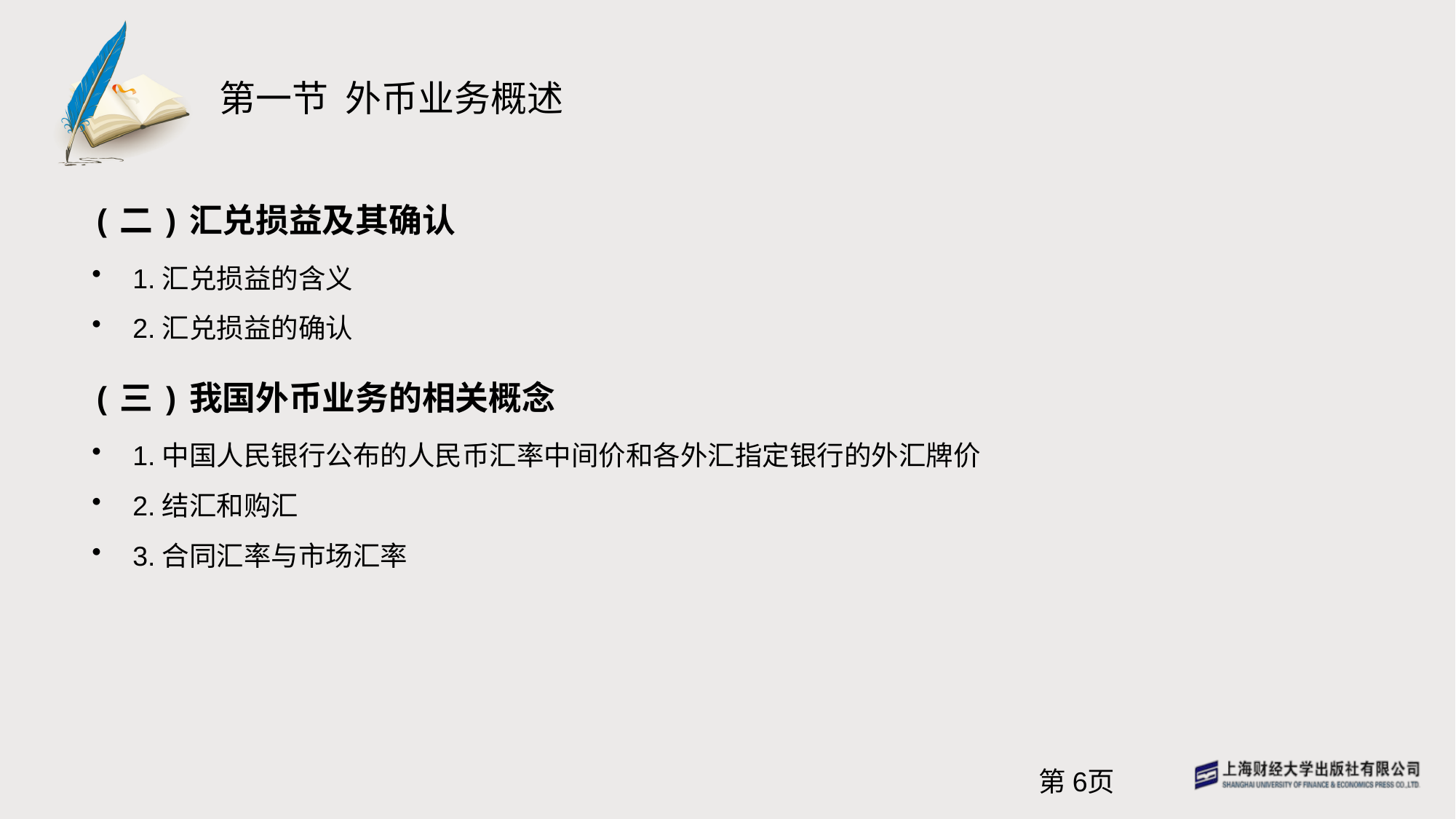

# 第一节  外币业务概述
(二)汇兑损益及其确认
1.汇兑损益的含义
2.汇兑损益的确认
(三)我国外币业务的相关概念
1.中国人民银行公布的人民币汇率中间价和各外汇指定银行的外汇牌价
2.结汇和购汇
3.合同汇率与市场汇率

6